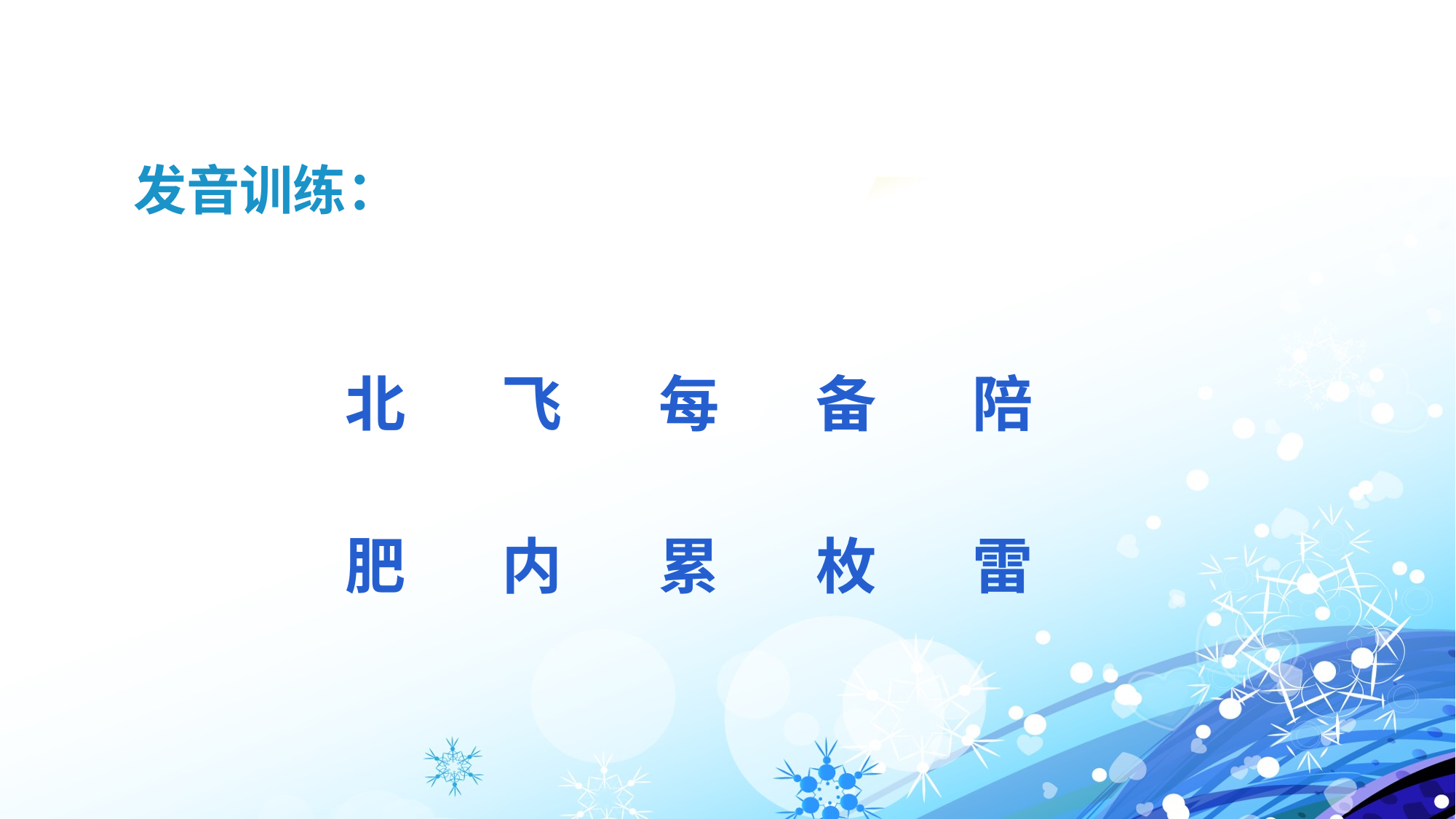

发音训练：
北
飞
每
备
陪
肥
内
累
枚
雷